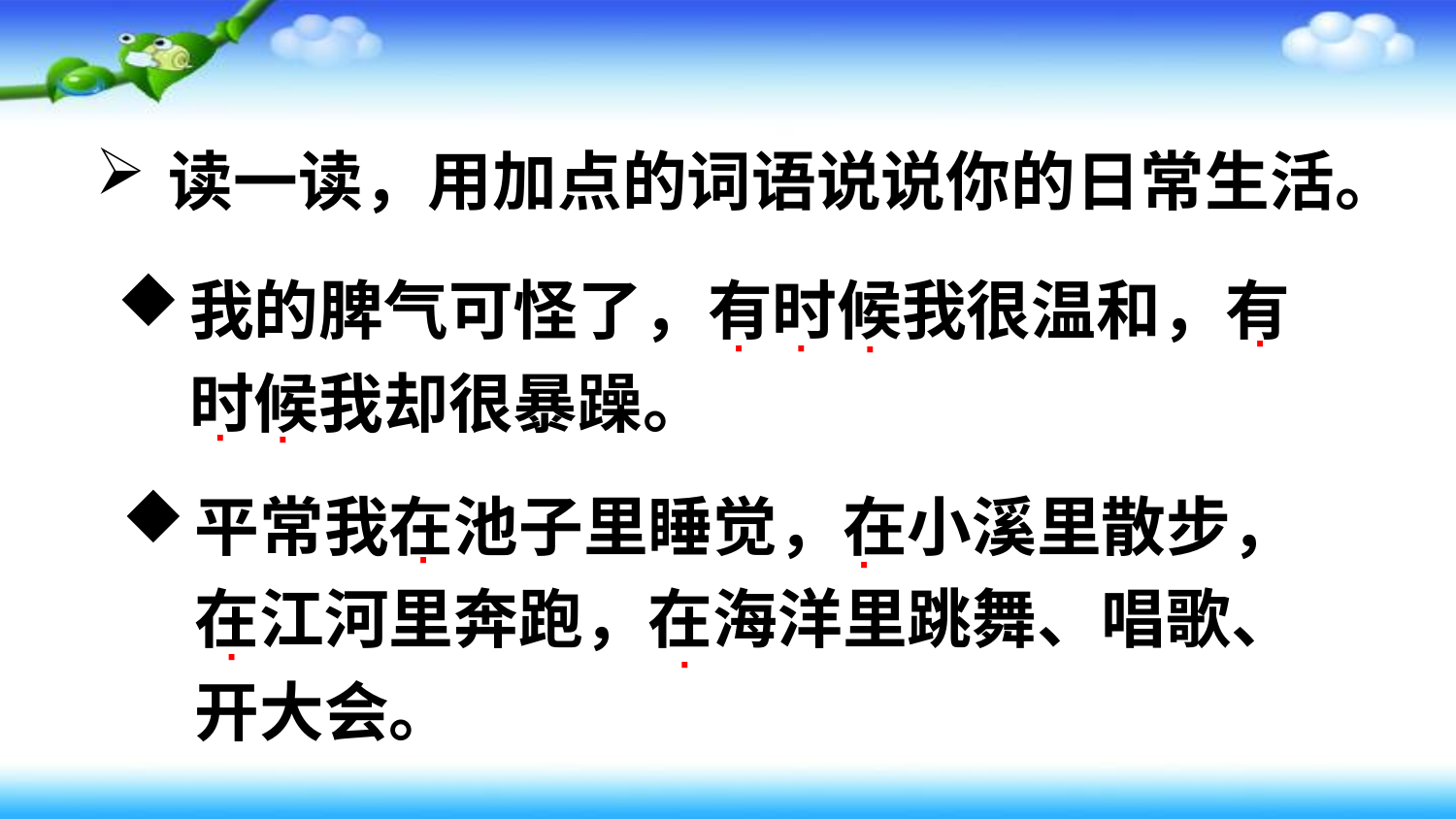

读一读，用加点的词语说说你的日常生活。
我的脾气可怪了，有时候我很温和，有时候我却很暴躁。
·
·
·
·
·
·
平常我在池子里睡觉，在小溪里散步，在江河里奔跑，在海洋里跳舞、唱歌、开大会。
·
·
·
·